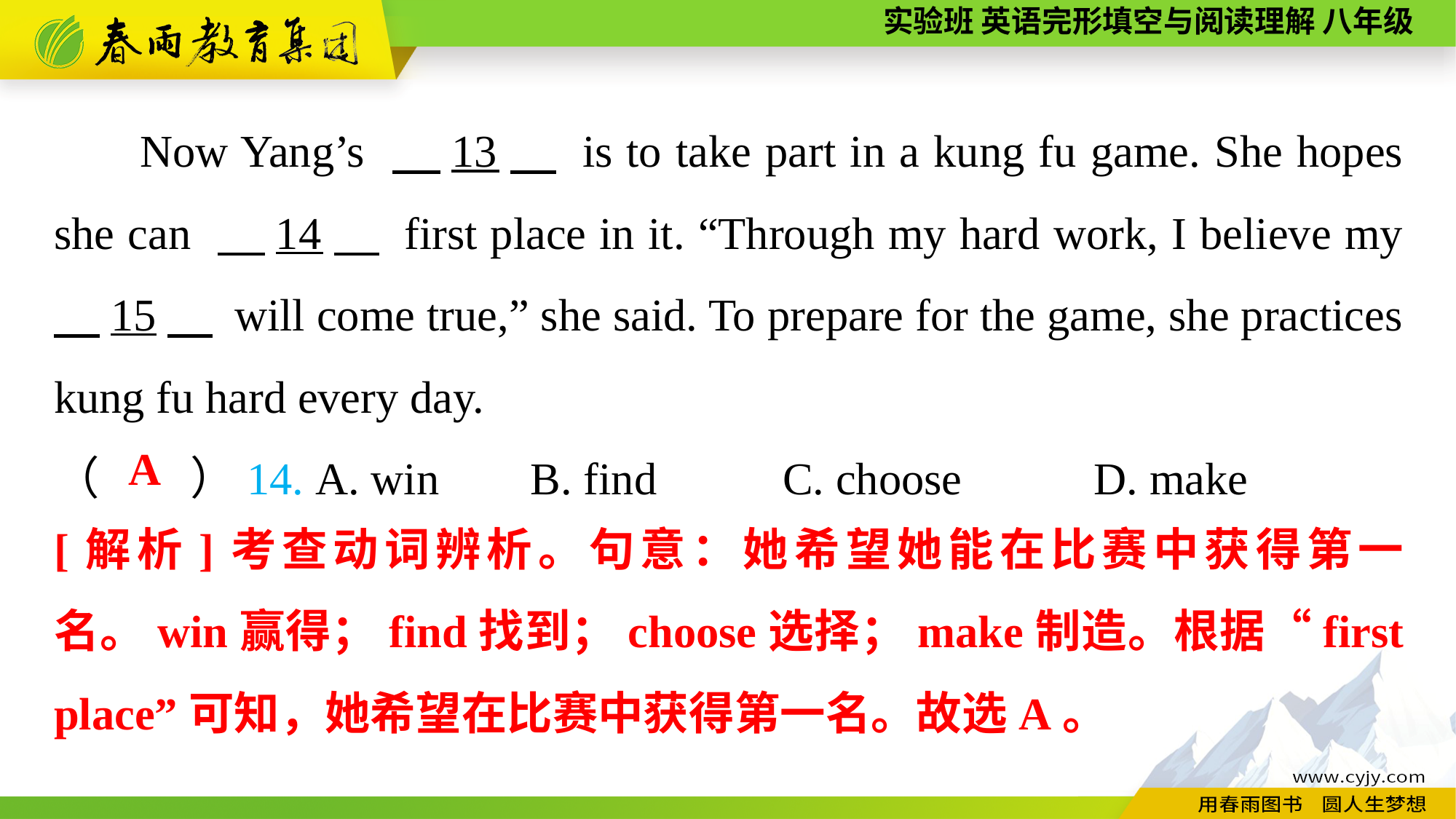

Now Yang’s 　13　 is to take part in a kung fu game. She hopes she can 　14　 first place in it. “Through my hard work, I believe my 　15　 will come true,” she said. To prepare for the game, she practices kung fu hard every day.
（　　）14. A. win        B. find           C. choose	     D. make
A
[解析]考查动词辨析。句意：她希望她能在比赛中获得第一名。win赢得；find找到；choose选择；make制造。根据“first place”可知，她希望在比赛中获得第一名。故选A。